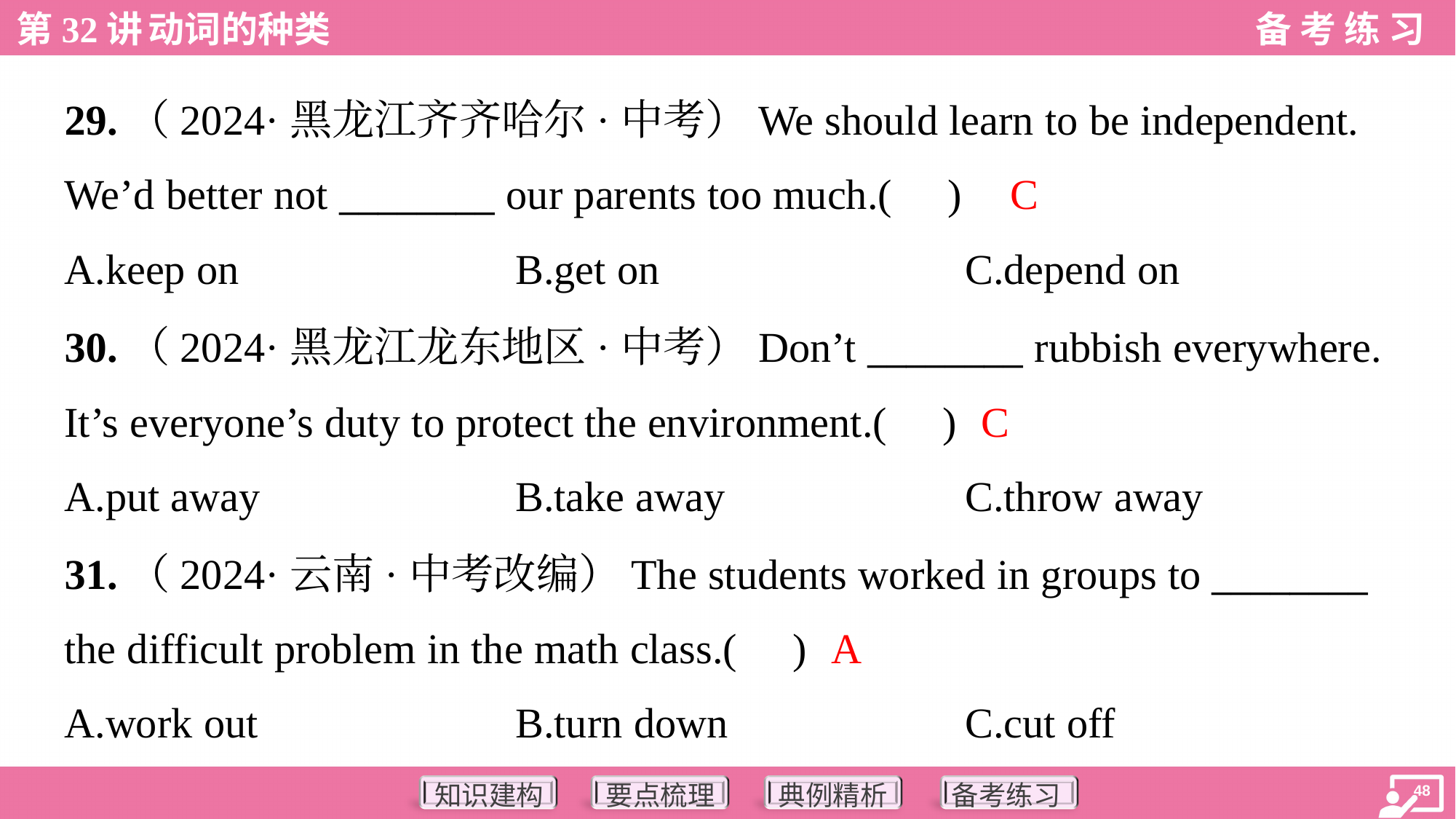

29.（2024·黑龙江齐齐哈尔·中考）We should learn to be independent.
We’d better not ________ our parents too much.(     )
C
A.keep on	B.get on	C.depend on
30.（2024·黑龙江龙东地区·中考）Don’t ________ rubbish everywhere.
It’s everyone’s duty to protect the environment.(     )
C
A.put away	B.take away	C.throw away
31.（2024·云南·中考改编）The students worked in groups to ________
the difficult problem in the math class.(     )
A
A.work out	B.turn down	C.cut off